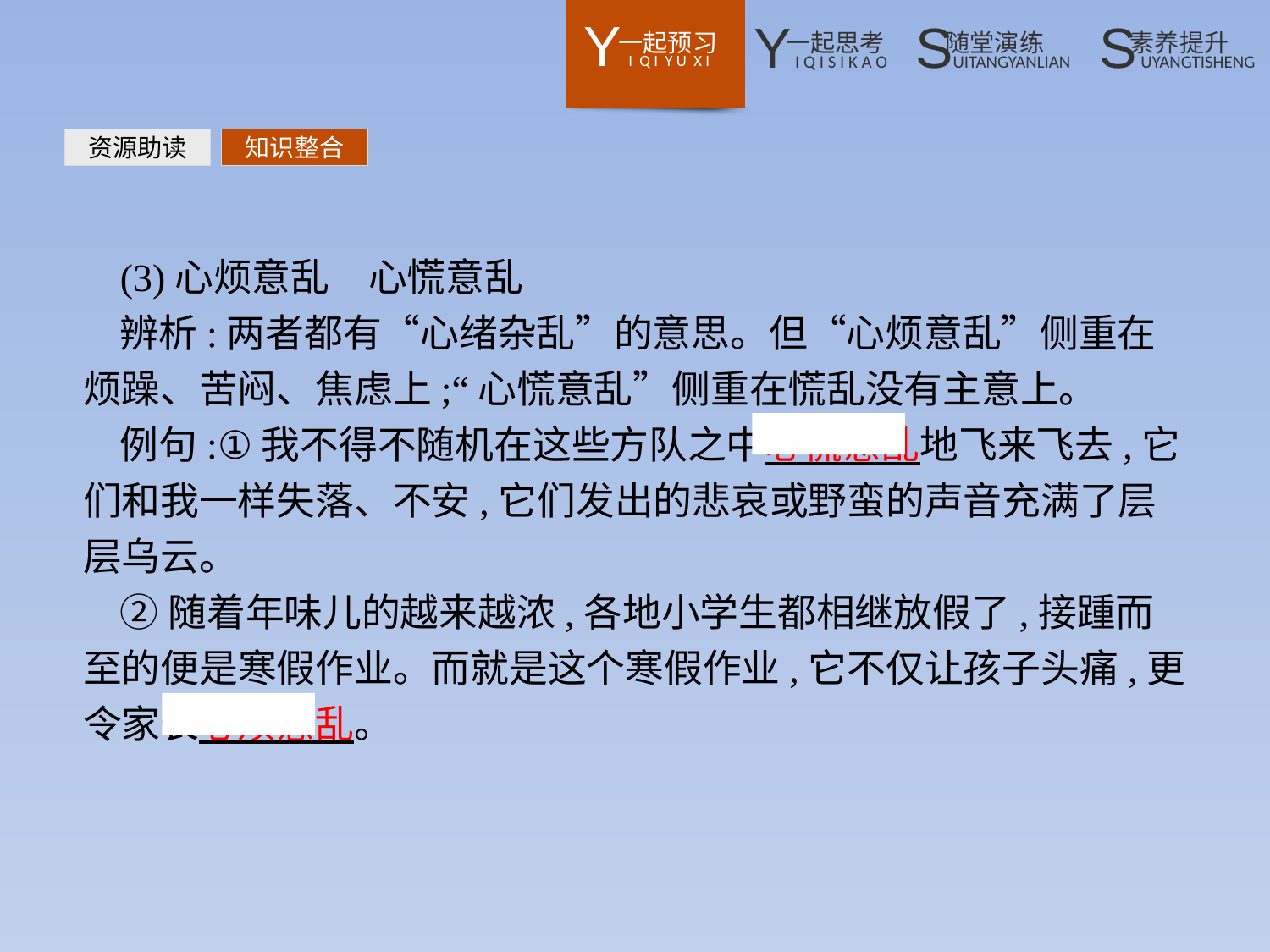

资源助读
知识整合
(3)心烦意乱　心慌意乱
辨析:两者都有“心绪杂乱”的意思。但“心烦意乱”侧重在烦躁、苦闷、焦虑上;“心慌意乱”侧重在慌乱没有主意上。
例句:①我不得不随机在这些方队之中心慌意乱地飞来飞去,它们和我一样失落、不安,它们发出的悲哀或野蛮的声音充满了层层乌云。
②随着年味儿的越来越浓,各地小学生都相继放假了,接踵而至的便是寒假作业。而就是这个寒假作业,它不仅让孩子头痛,更令家长心烦意乱。